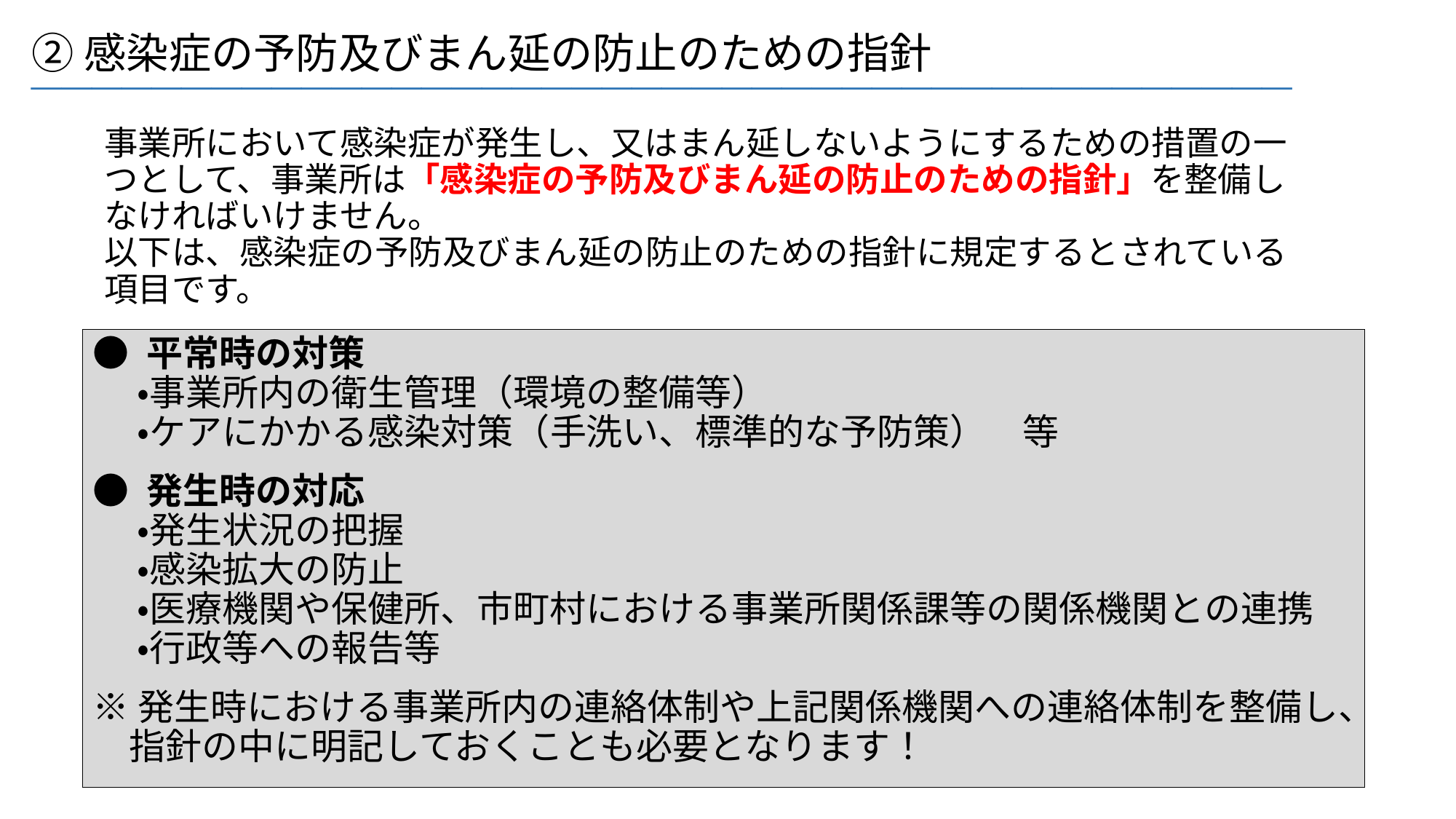

__________________________________________
②感染症の予防及びまん延の防止のための指針
事業所において感染症が発生し、又はまん延しないようにするための措置の一つとして、事業所は「感染症の予防及びまん延の防止のための指針」を整備しなければいけません。
以下は、感染症の予防及びまん延の防止のための指針に規定するとされている項目です。
● 平常時の対策
　 ・事業所内の衛生管理（環境の整備等）
　 ・ケアにかかる感染対策（手洗い、標準的な予防策）　等

● 発生時の対応
　 ・発生状況の把握
　 ・感染拡大の防止
　 ・医療機関や保健所、市町村における事業所関係課等の関係機関との連携
　 ・行政等への報告等

※発生時における事業所内の連絡体制や上記関係機関への連絡体制を整備し、
　指針の中に明記しておくことも必要となります！